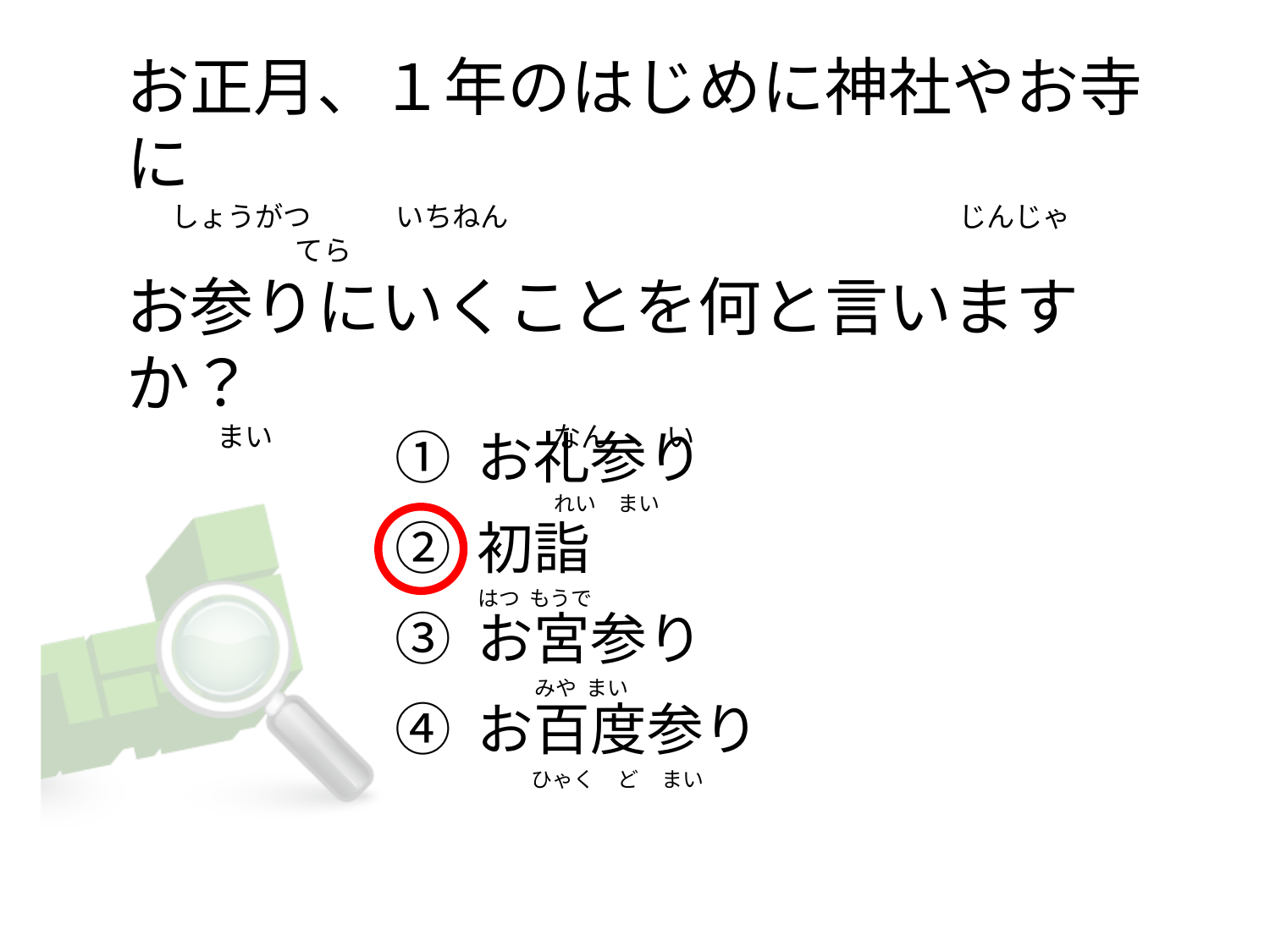

# お正月、１年のはじめに神社やお寺に        しょうがつ　　　いちねん　　　　　　　　　　　　　　　　じんじゃ　　　　　　　　てら　 お参りにいくことを何と言いますか？  　　　 まい                                            なん	     い
① お礼参り
② 初詣
③ お宮参り
④ お百度参り
　　　れい　まい

はつ  もうで
           みや  まい
          ひゃく     ど     まい